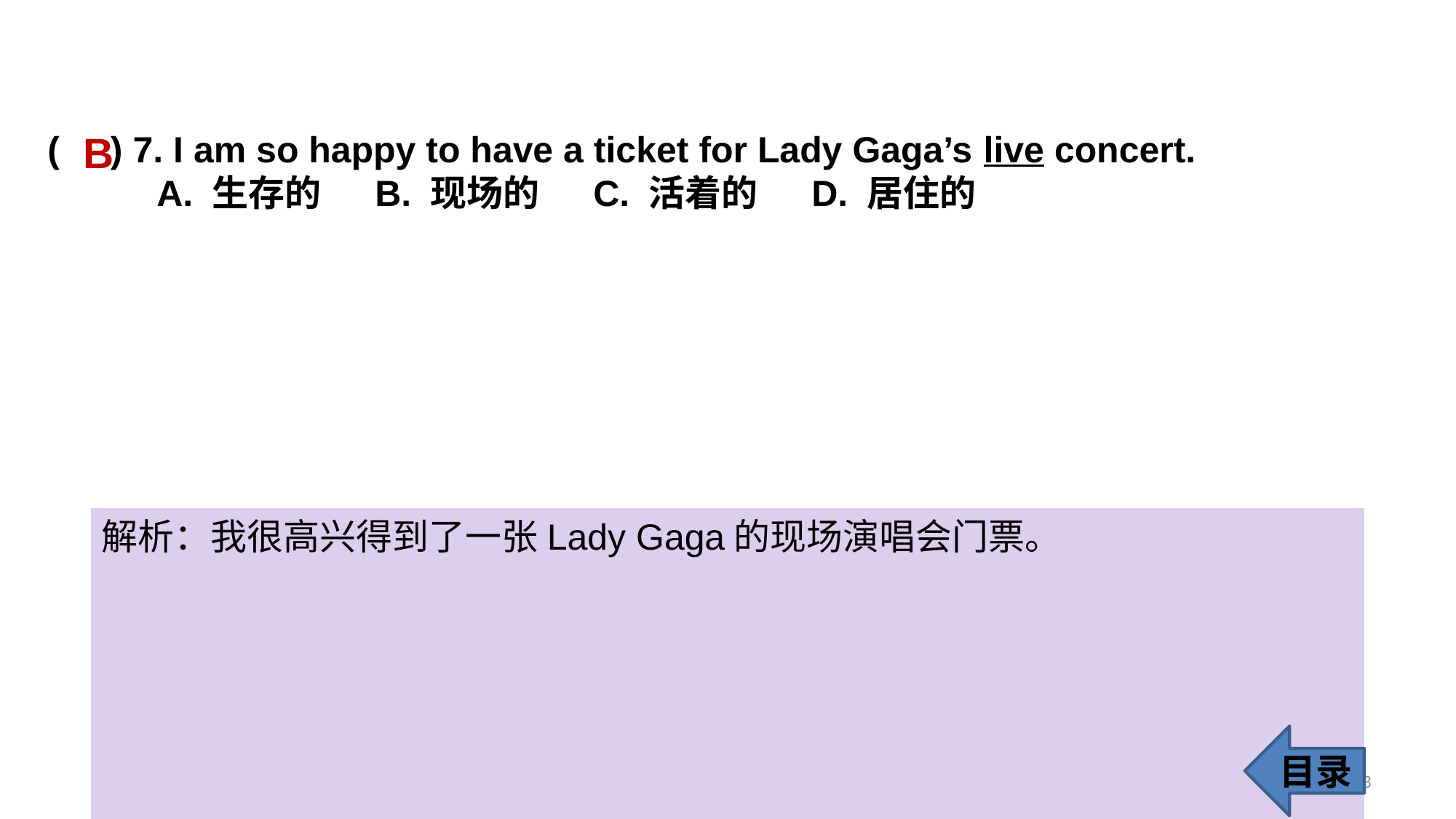

B
(     ) 7. I am so happy to have a ticket for Lady Gaga’s live concert.
	A. 生存的 	B. 现场的 	C. 活着的 	D. 居住的
解析：我很高兴得到了一张Lady Gaga的现场演唱会门票。

目录
13